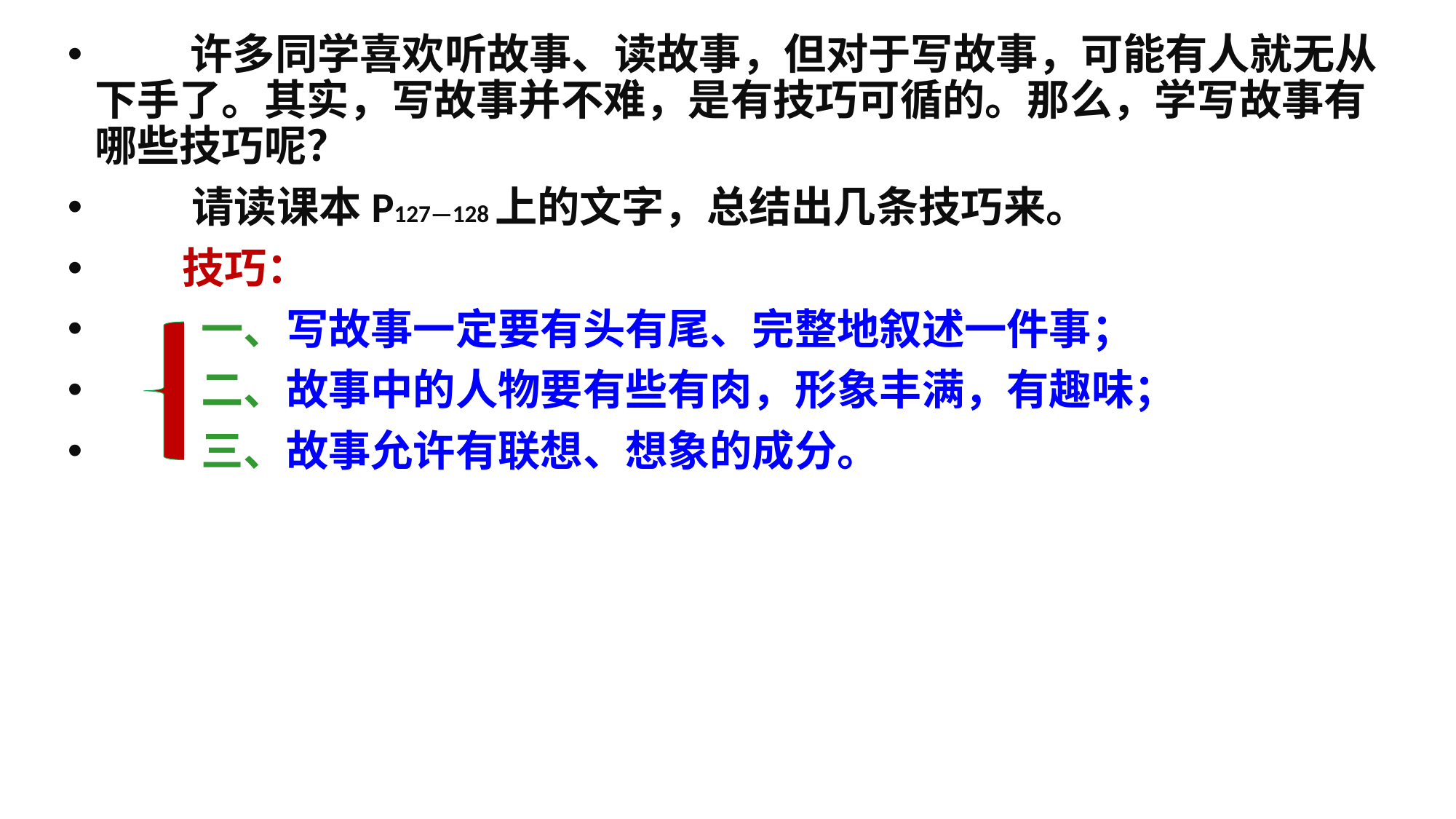

许多同学喜欢听故事、读故事，但对于写故事，可能有人就无从下手了。其实，写故事并不难，是有技巧可循的。那么，学写故事有哪些技巧呢？
         请读课本P127—128上的文字，总结出几条技巧来。
        技巧：
          一、写故事一定要有头有尾、完整地叙述一件事；
          二、故事中的人物要有些有肉，形象丰满，有趣味；
          三、故事允许有联想、想象的成分。